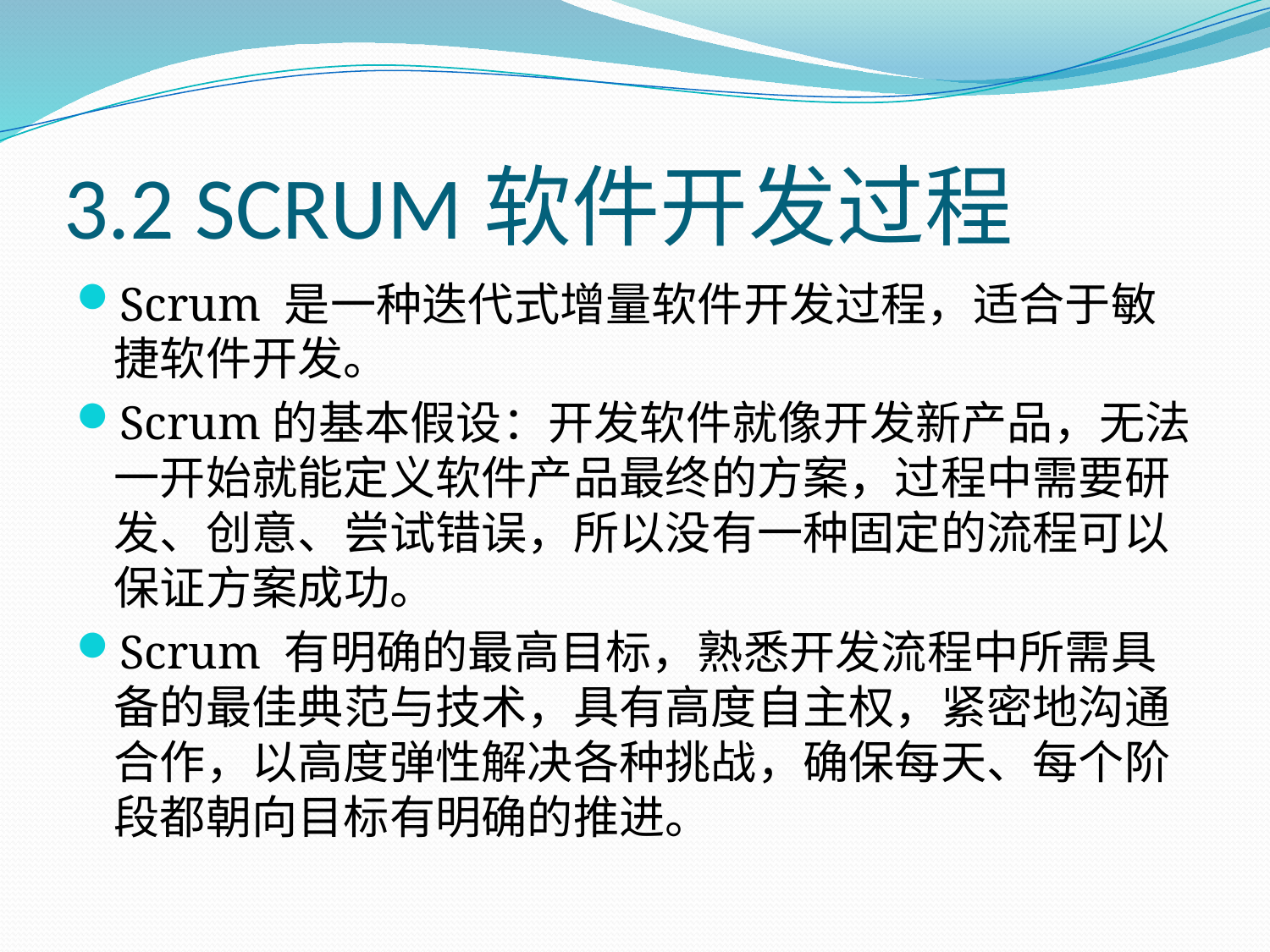

# 3.2 SCRUM软件开发过程
Scrum 是一种迭代式增量软件开发过程，适合于敏捷软件开发。
Scrum的基本假设：开发软件就像开发新产品，无法一开始就能定义软件产品最终的方案，过程中需要研发、创意、尝试错误，所以没有一种固定的流程可以保证方案成功。
Scrum 有明确的最高目标，熟悉开发流程中所需具备的最佳典范与技术，具有高度自主权，紧密地沟通合作，以高度弹性解决各种挑战，确保每天、每个阶段都朝向目标有明确的推进。